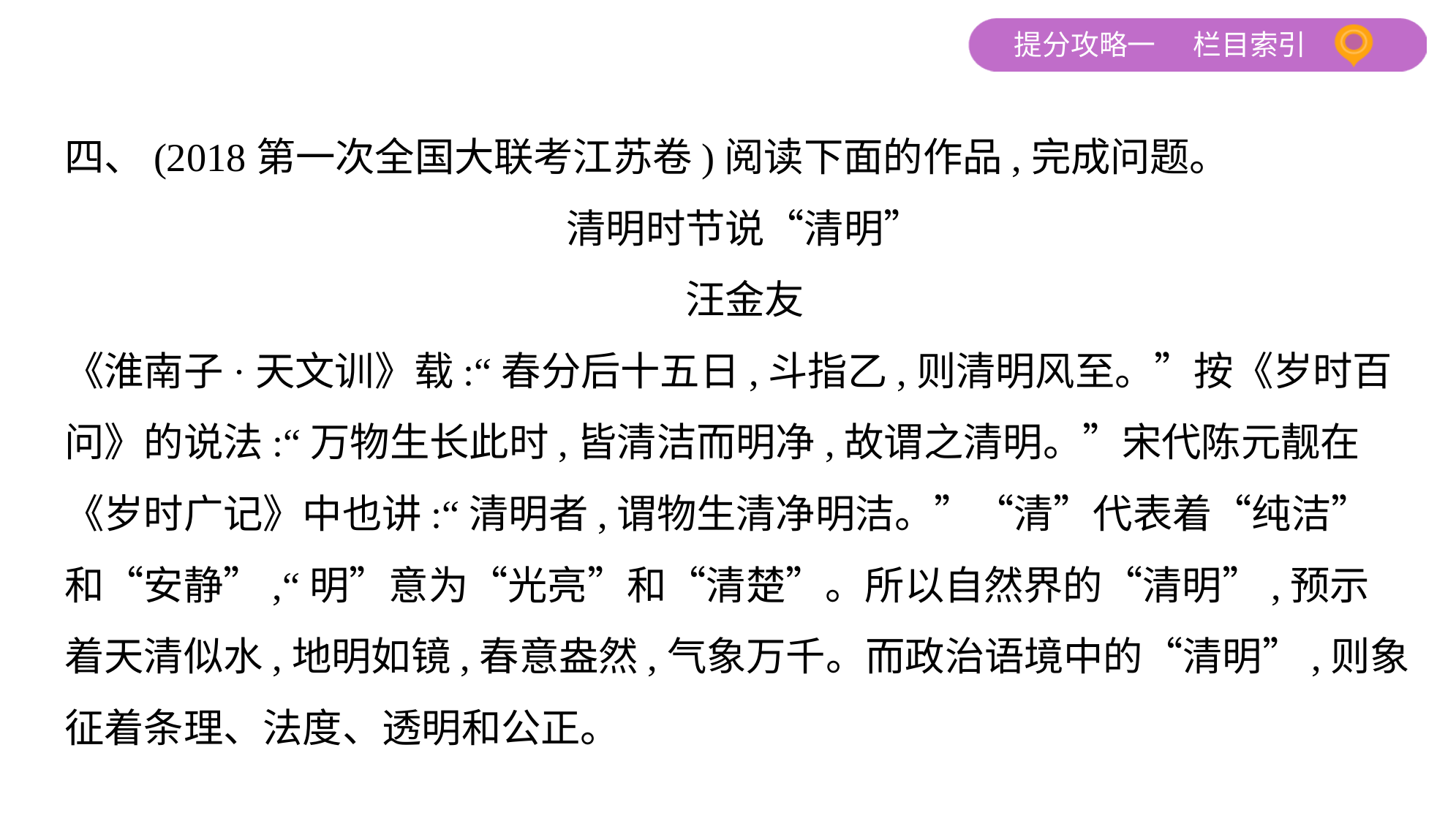

四、(2018第一次全国大联考江苏卷)阅读下面的作品,完成问题。
清明时节说“清明”
汪金友
《淮南子·天文训》载:“春分后十五日,斗指乙,则清明风至。”按《岁时百
问》的说法:“万物生长此时,皆清洁而明净,故谓之清明。”宋代陈元靓在
《岁时广记》中也讲:“清明者,谓物生清净明洁。”“清”代表着“纯洁”
和“安静”,“明”意为“光亮”和“清楚”。所以自然界的“清明”,预示
着天清似水,地明如镜,春意盎然,气象万千。而政治语境中的“清明”,则象
征着条理、法度、透明和公正。